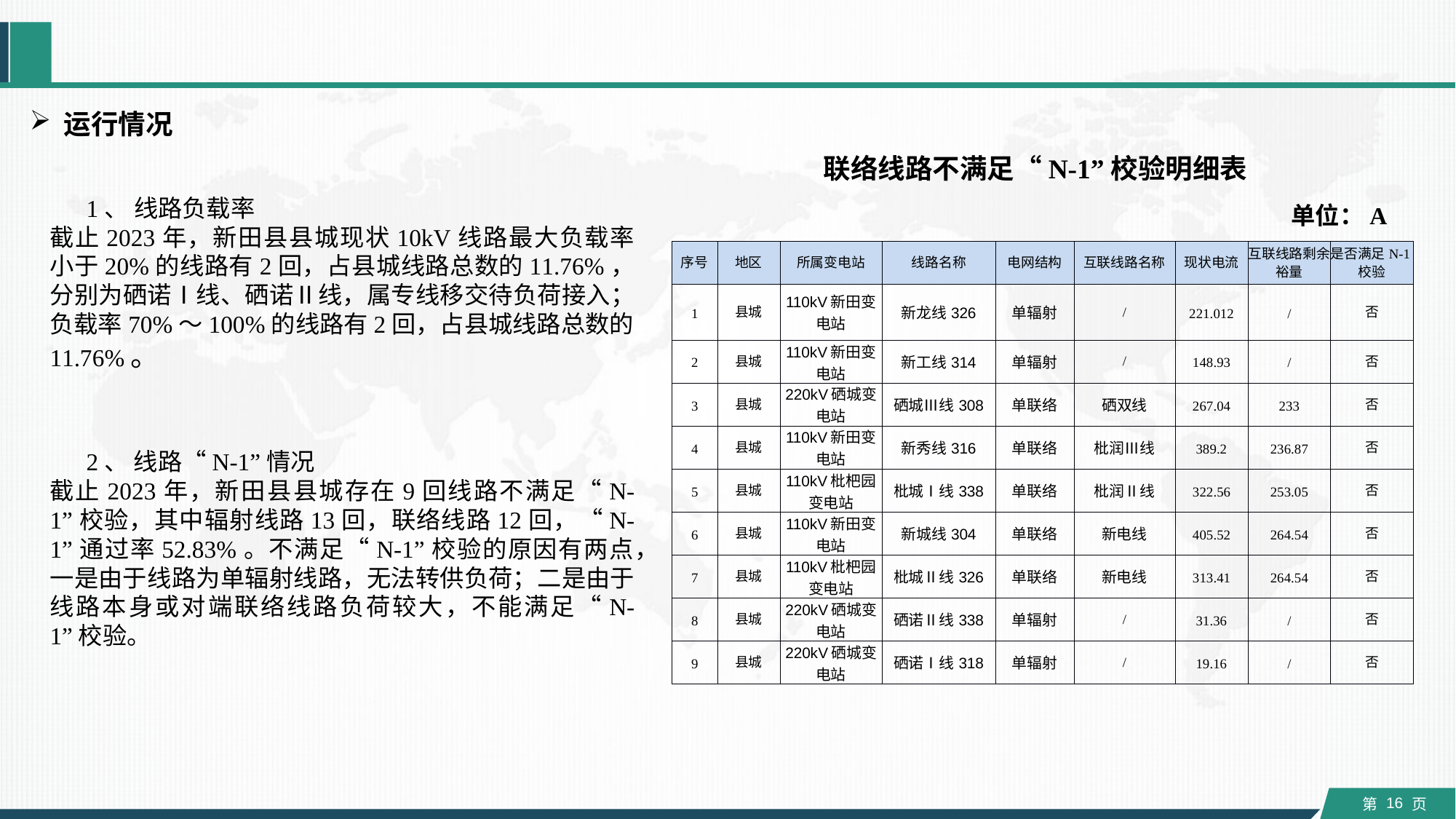

运行情况
联络线路不满足“N-1”校验明细表
单位：A
1、 线路负载率
截止2023年，新田县县城现状10kV线路最大负载率小于20%的线路有2回，占县城线路总数的11.76%，分别为硒诺Ⅰ线、硒诺Ⅱ线，属专线移交待负荷接入；负载率70%～100%的线路有2回，占县城线路总数的11.76%。
| 序号 | 地区 | 所属变电站 | 线路名称 | 电网结构 | 互联线路名称 | 现状电流 | 互联线路剩余裕量 | 是否满足N-1校验 |
| --- | --- | --- | --- | --- | --- | --- | --- | --- |
| 1 | 县城 | 110kV新田变电站 | 新龙线326 | 单辐射 | / | 221.012 | / | 否 |
| 2 | 县城 | 110kV新田变电站 | 新工线314 | 单辐射 | / | 148.93 | / | 否 |
| 3 | 县城 | 220kV硒城变电站 | 硒城Ⅲ线308 | 单联络 | 硒双线 | 267.04 | 233 | 否 |
| 4 | 县城 | 110kV新田变电站 | 新秀线316 | 单联络 | 枇润Ⅲ线 | 389.2 | 236.87 | 否 |
| 5 | 县城 | 110kV枇杷园变电站 | 枇城Ⅰ线338 | 单联络 | 枇润Ⅱ线 | 322.56 | 253.05 | 否 |
| 6 | 县城 | 110kV新田变电站 | 新城线304 | 单联络 | 新电线 | 405.52 | 264.54 | 否 |
| 7 | 县城 | 110kV枇杷园变电站 | 枇城Ⅱ线326 | 单联络 | 新电线 | 313.41 | 264.54 | 否 |
| 8 | 县城 | 220kV硒城变电站 | 硒诺Ⅱ线338 | 单辐射 | / | 31.36 | / | 否 |
| 9 | 县城 | 220kV硒城变电站 | 硒诺Ⅰ线318 | 单辐射 | / | 19.16 | / | 否 |
2、 线路“N-1”情况
截止2023年，新田县县城存在9回线路不满足“N-1”校验，其中辐射线路13回，联络线路12回，“N-1”通过率52.83%。不满足“N-1”校验的原因有两点，一是由于线路为单辐射线路，无法转供负荷；二是由于线路本身或对端联络线路负荷较大，不能满足“N-1”校验。